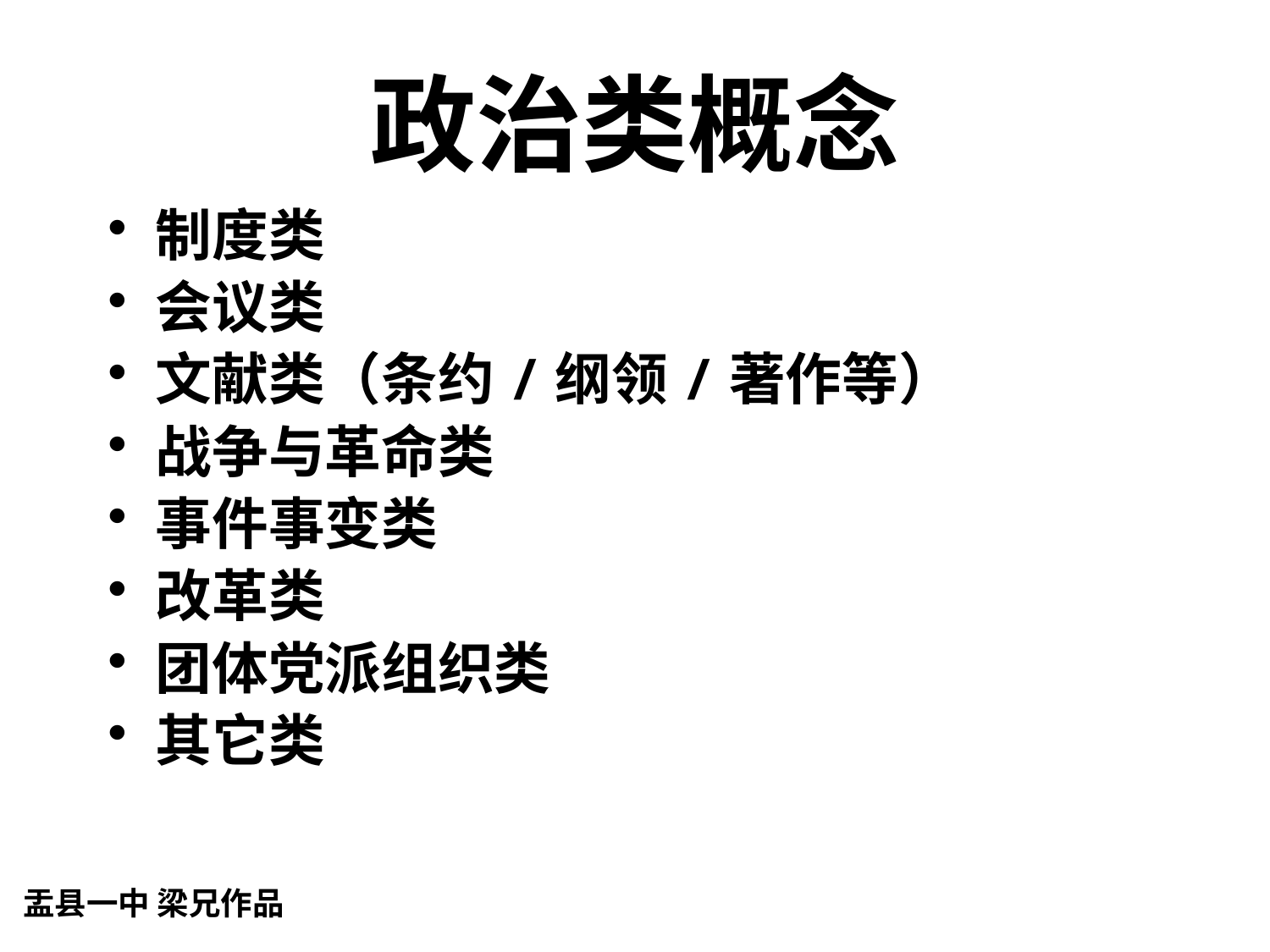

# 政治类概念
制度类
会议类
文献类（条约/纲领/著作等）
战争与革命类
事件事变类
改革类
团体党派组织类
其它类
盂县一中 梁兄作品